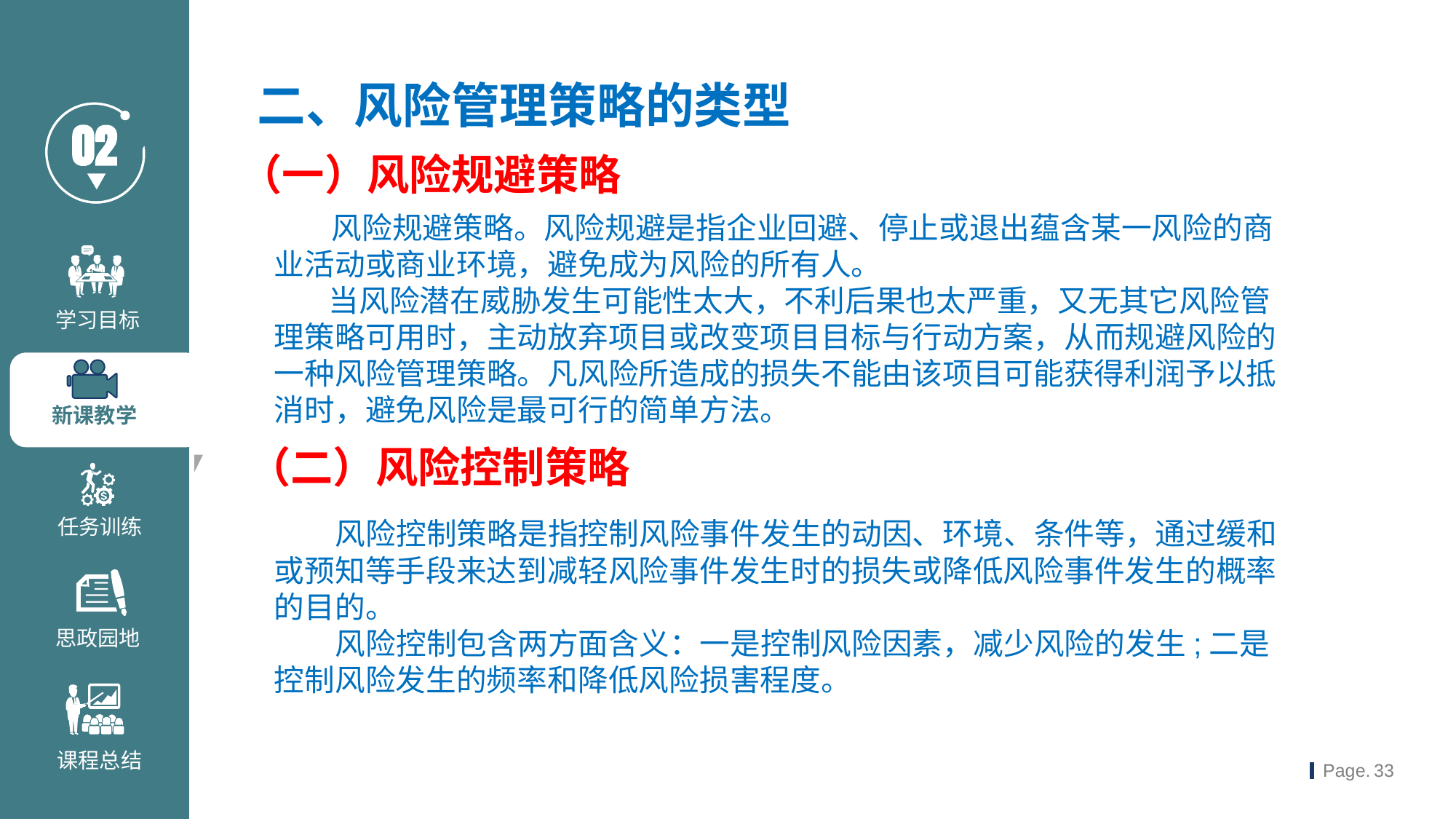

二、风险管理策略的类型
（一）风险规避策略
        风险规避策略。风险规避是指企业回避、停止或退出蕴含某一风险的商
业活动或商业环境，避免成为风险的所有人。
       当风险潜在威胁发生可能性太大，不利后果也太严重，又无其它风险管理策略可用时，主动放弃项目或改变项目目标与行动方案，从而规避风险的一种风险管理策略。凡风险所造成的损失不能由该项目可能获得利润予以抵消时，避免风险是最可行的简单方法。

（二）风险控制策略
        风险控制策略是指控制风险事件发生的动因、环境、条件等，通过缓和或预知等手段来达到减轻风险事件发生时的损失或降低风险事件发生的概率的目的。
        风险控制包含两方面含义：一是控制风险因素，减少风险的发生;二是控制风险发生的频率和降低风险损害程度。